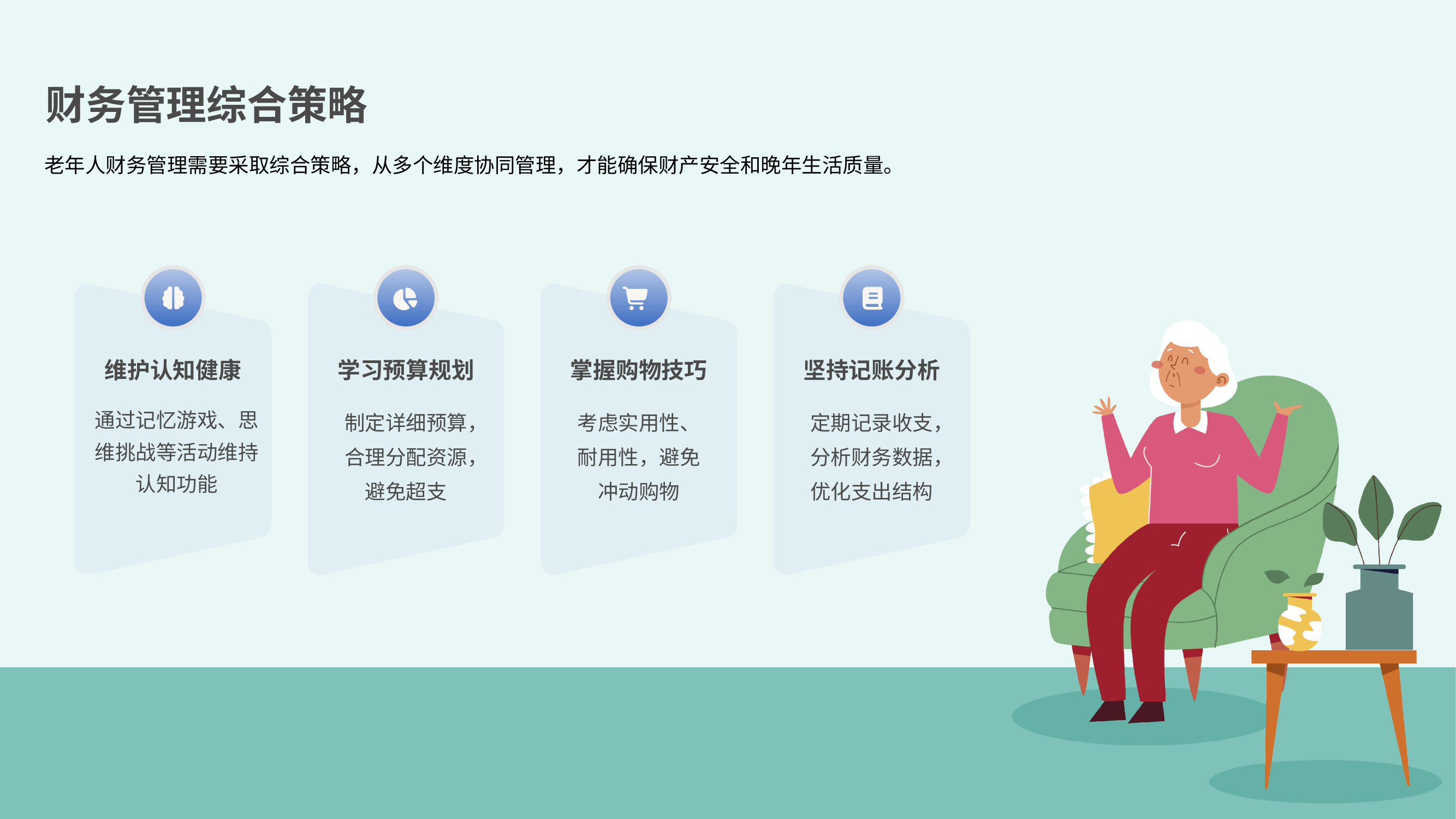

财务管理综合策略
老年人财务管理需要采取综合策略，从多个维度协同管理，才能确保财产安全和晚年生活质量。

维护认知健康

学习预算规划

掌握购物技巧

坚持记账分析

通过记忆游戏、思维挑战等活动维持认知功能
制定详细预算，合理分配资源，避免超支

考虑实用性、耐用性，避免冲动购物

定期记录收支，分析财务数据，优化支出结构